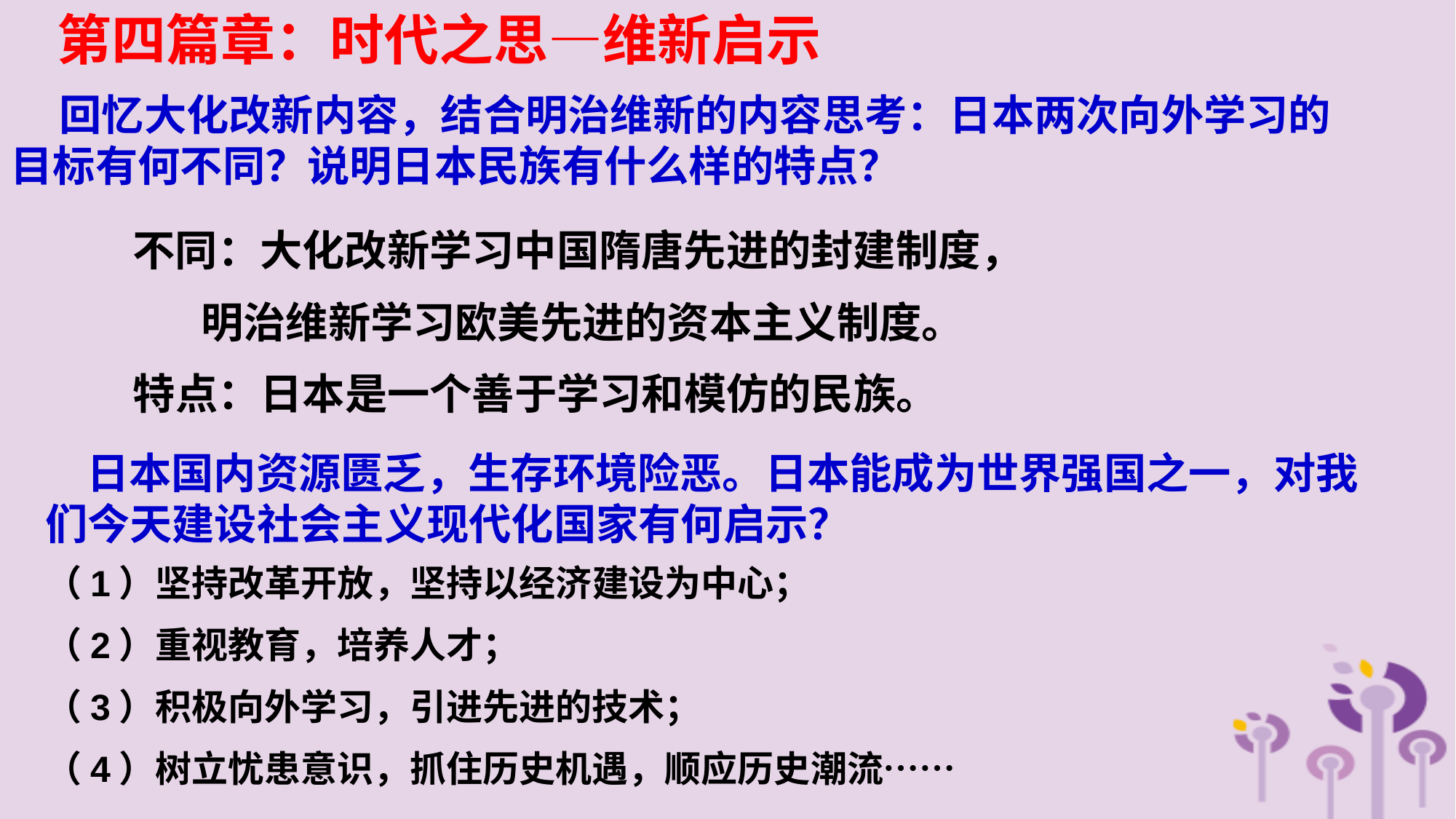

第四篇章：时代之思—维新启示
    回忆大化改新内容，结合明治维新的内容思考：日本两次向外学习的目标有何不同？说明日本民族有什么样的特点？
不同：大化改新学习中国隋唐先进的封建制度，
      明治维新学习欧美先进的资本主义制度。
特点：日本是一个善于学习和模仿的民族。

    日本国内资源匮乏，生存环境险恶。日本能成为世界强国之一，对我们今天建设社会主义现代化国家有何启示？
（1）坚持改革开放，坚持以经济建设为中心；
（2）重视教育，培养人才；
（3）积极向外学习，引进先进的技术；
（4）树立忧患意识，抓住历史机遇，顺应历史潮流……